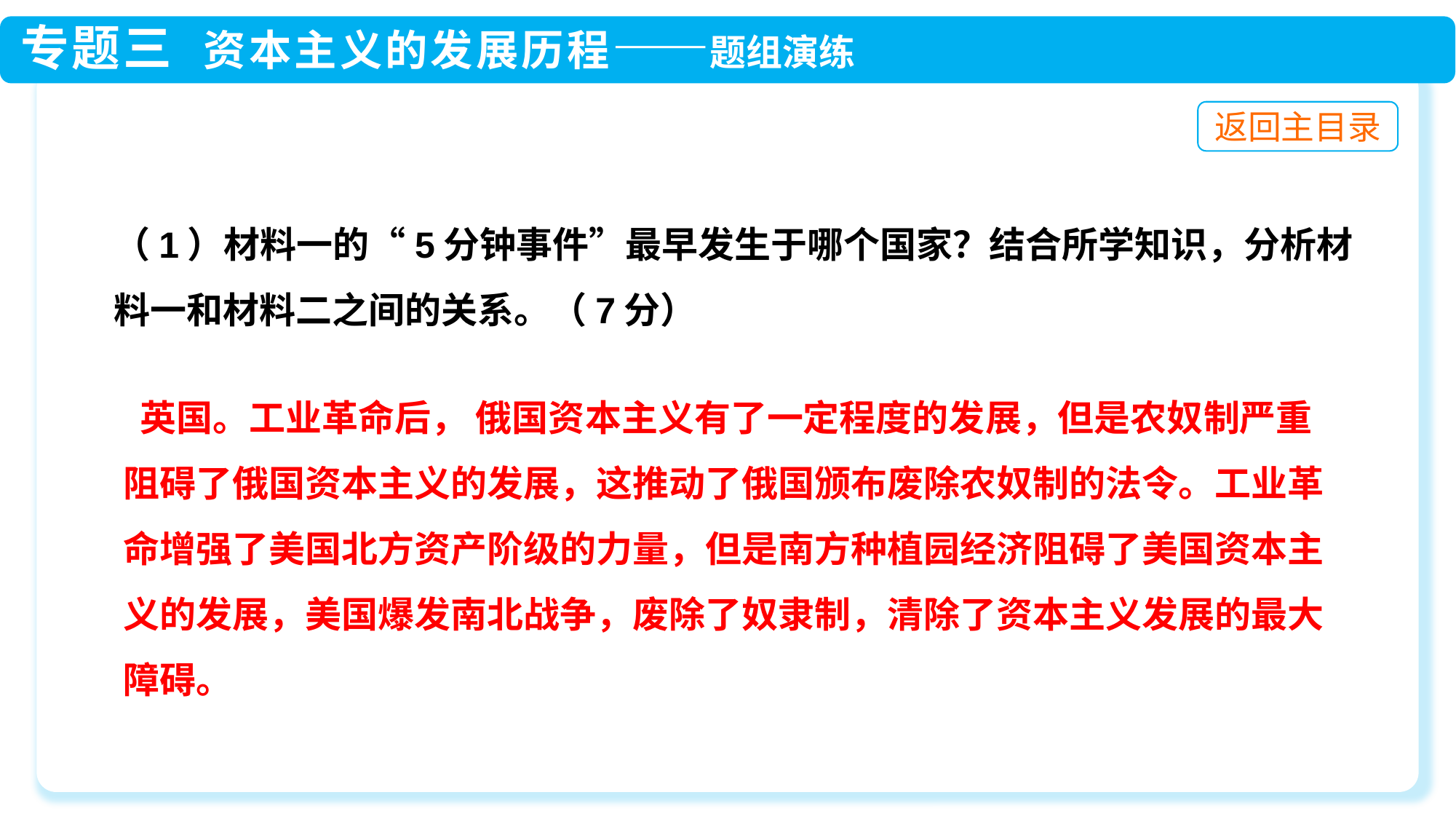

（1）材料一的“5分钟事件”最早发生于哪个国家？结合所学知识，分析材料一和材料二之间的关系。（7分）
 英国。工业革命后， 俄国资本主义有了一定程度的发展，但是农奴制严重阻碍了俄国资本主义的发展，这推动了俄国颁布废除农奴制的法令。工业革命增强了美国北方资产阶级的力量，但是南方种植园经济阻碍了美国资本主义的发展，美国爆发南北战争，废除了奴隶制，清除了资本主义发展的最大障碍。